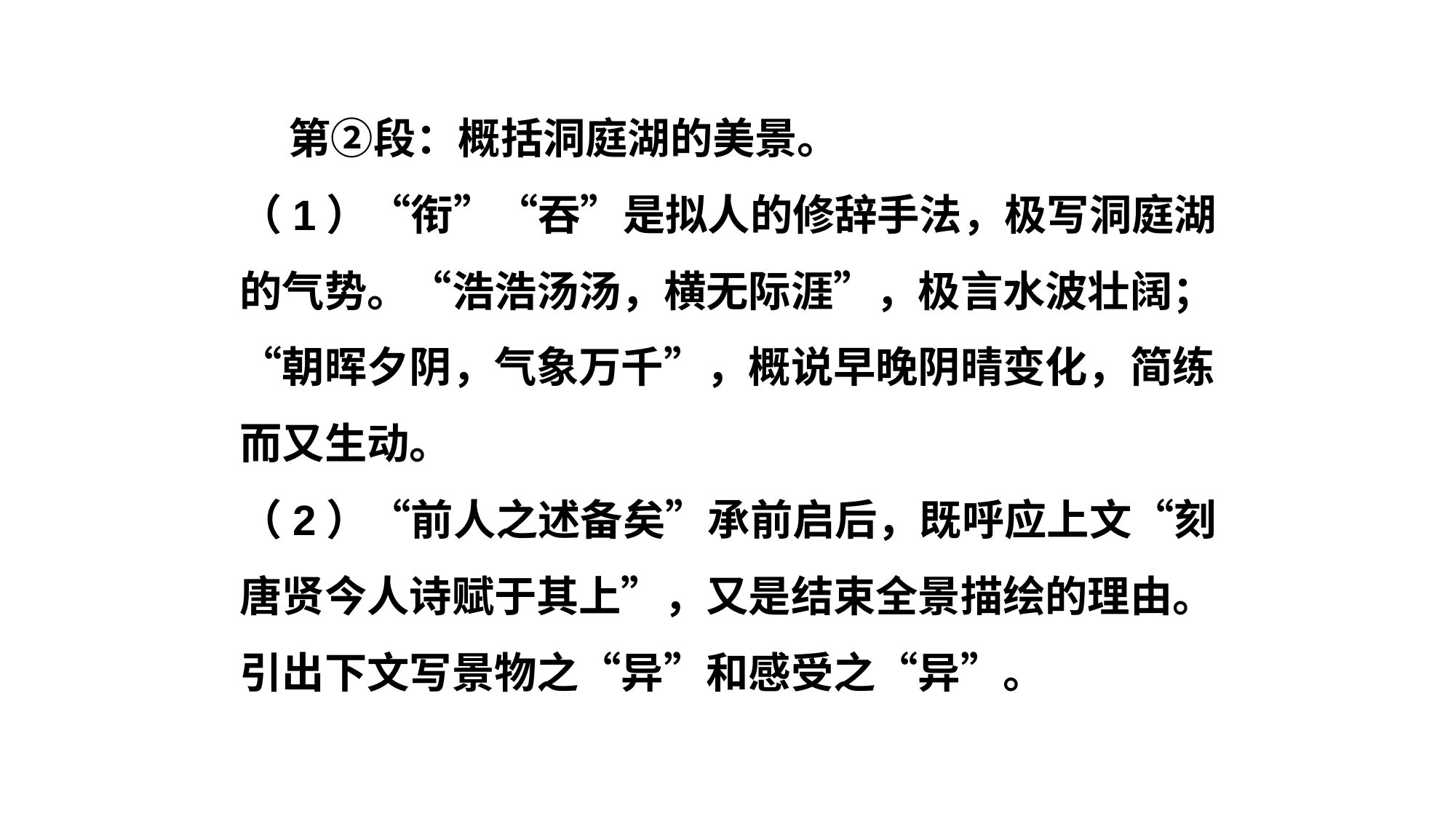

第②段：概括洞庭湖的美景。
（1）“衔”“吞”是拟人的修辞手法，极写洞庭湖的气势。“浩浩汤汤，横无际涯”，极言水波壮阔；“朝晖夕阴，气象万千”，概说早晚阴晴变化，简练而又生动。
（2）“前人之述备矣”承前启后，既呼应上文“刻唐贤今人诗赋于其上”，又是结束全景描绘的理由。引出下文写景物之“异”和感受之“异”。